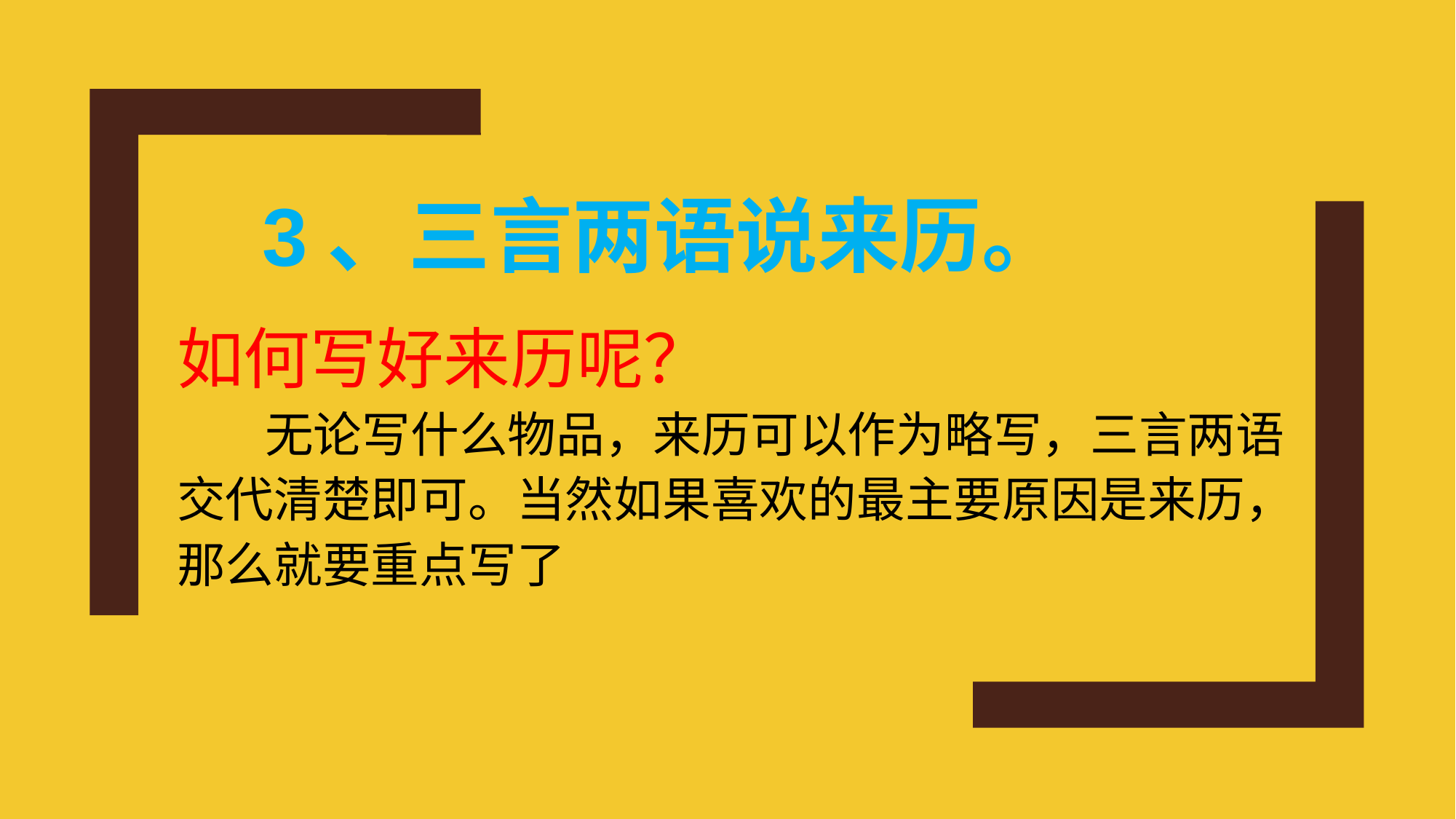

# 3、三言两语说来历。
如何写好来历呢？
       无论写什么物品，来历可以作为略写，三言两语交代清楚即可。当然如果喜欢的最主要原因是来历，那么就要重点写了